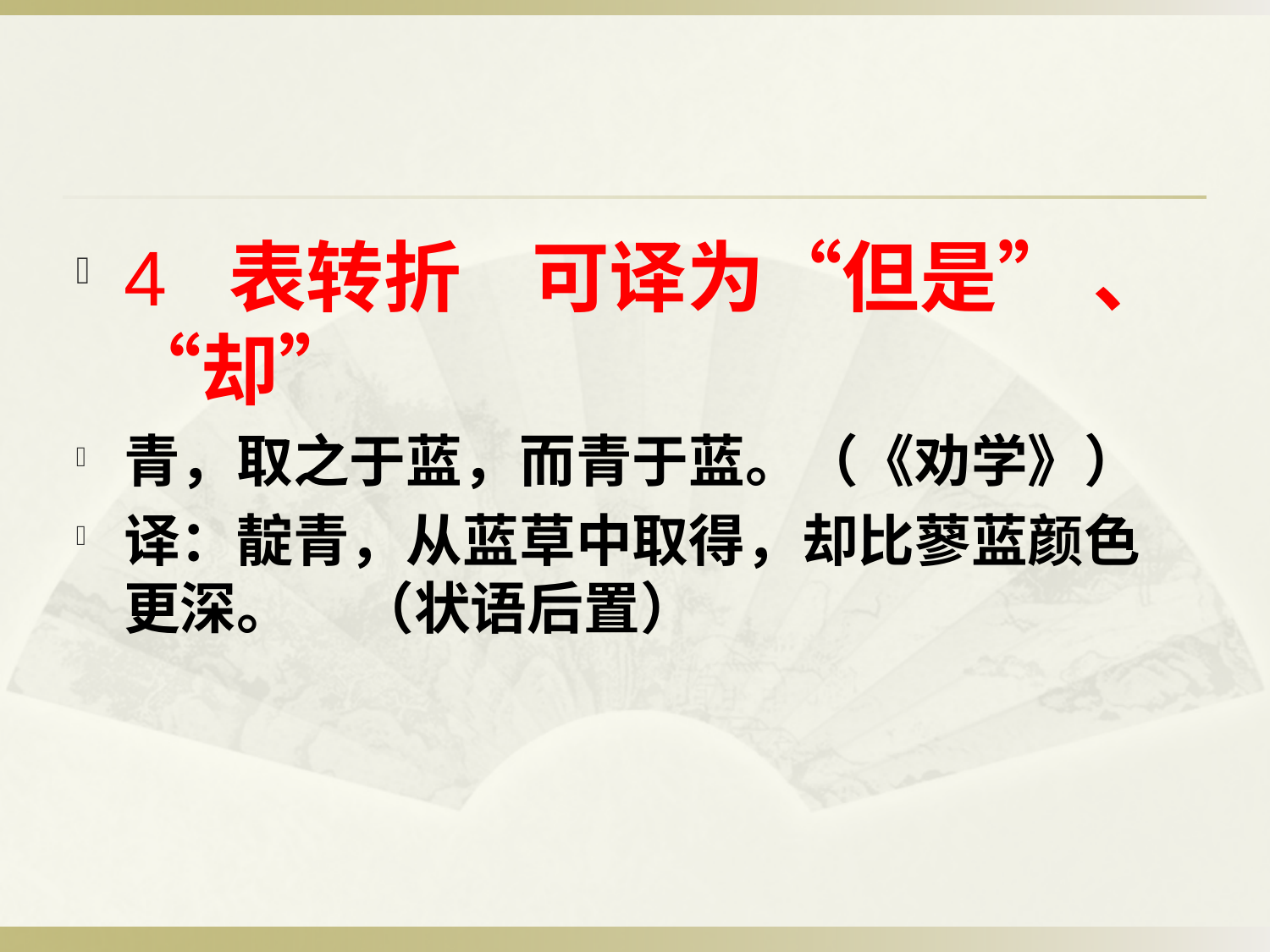

#
4  表转折    可译为“但是” 、“却”
青，取之于蓝，而青于蓝。（《劝学》）
译：靛青，从蓝草中取得，却比蓼蓝颜色更深。     （状语后置）